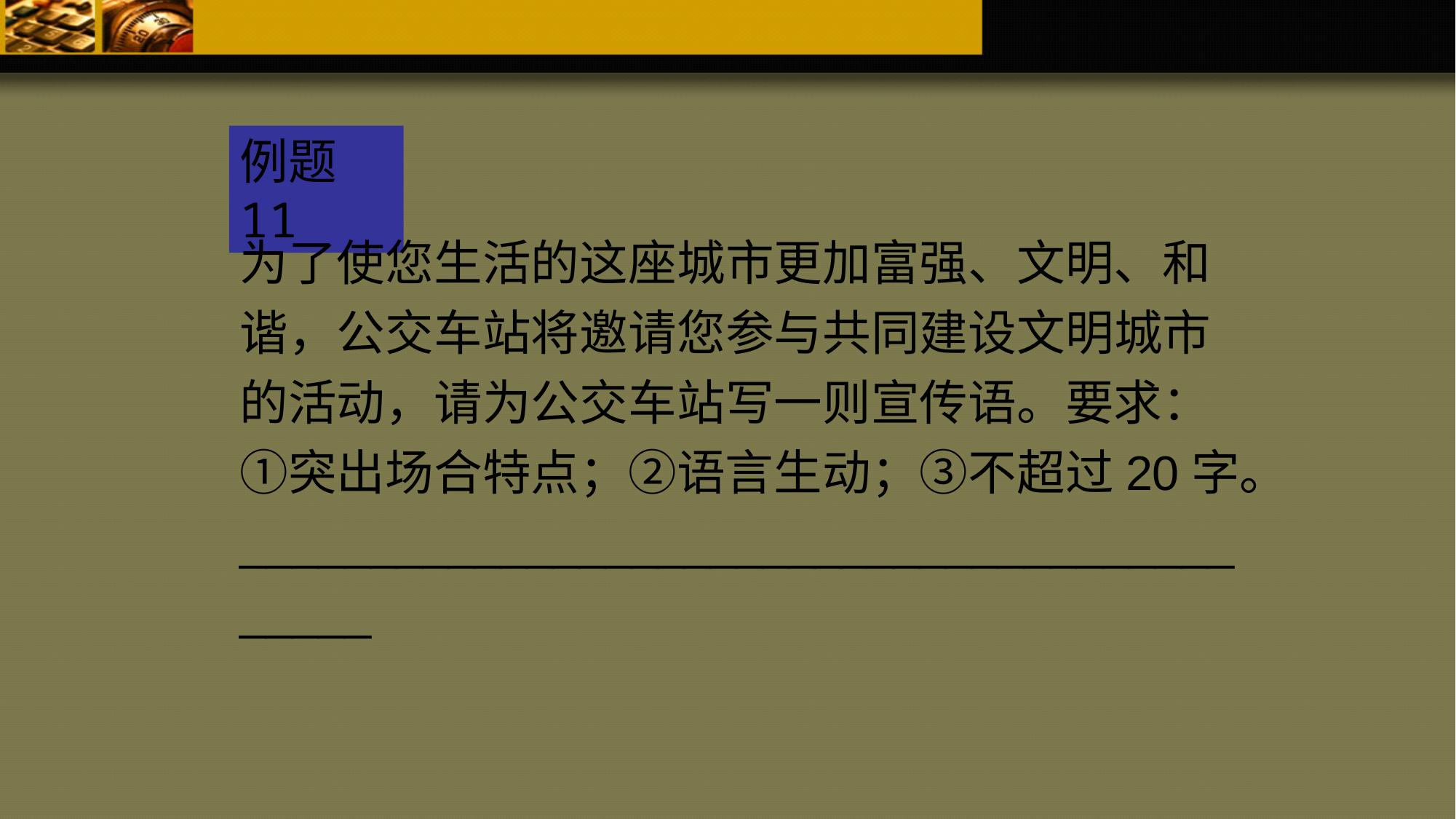

例题11
为了使您生活的这座城市更加富强、文明、和谐，公交车站将邀请您参与共同建设文明城市的活动，请为公交车站写一则宣传语。要求：①突出场合特点；②语言生动；③不超过20字。
___________________________________________